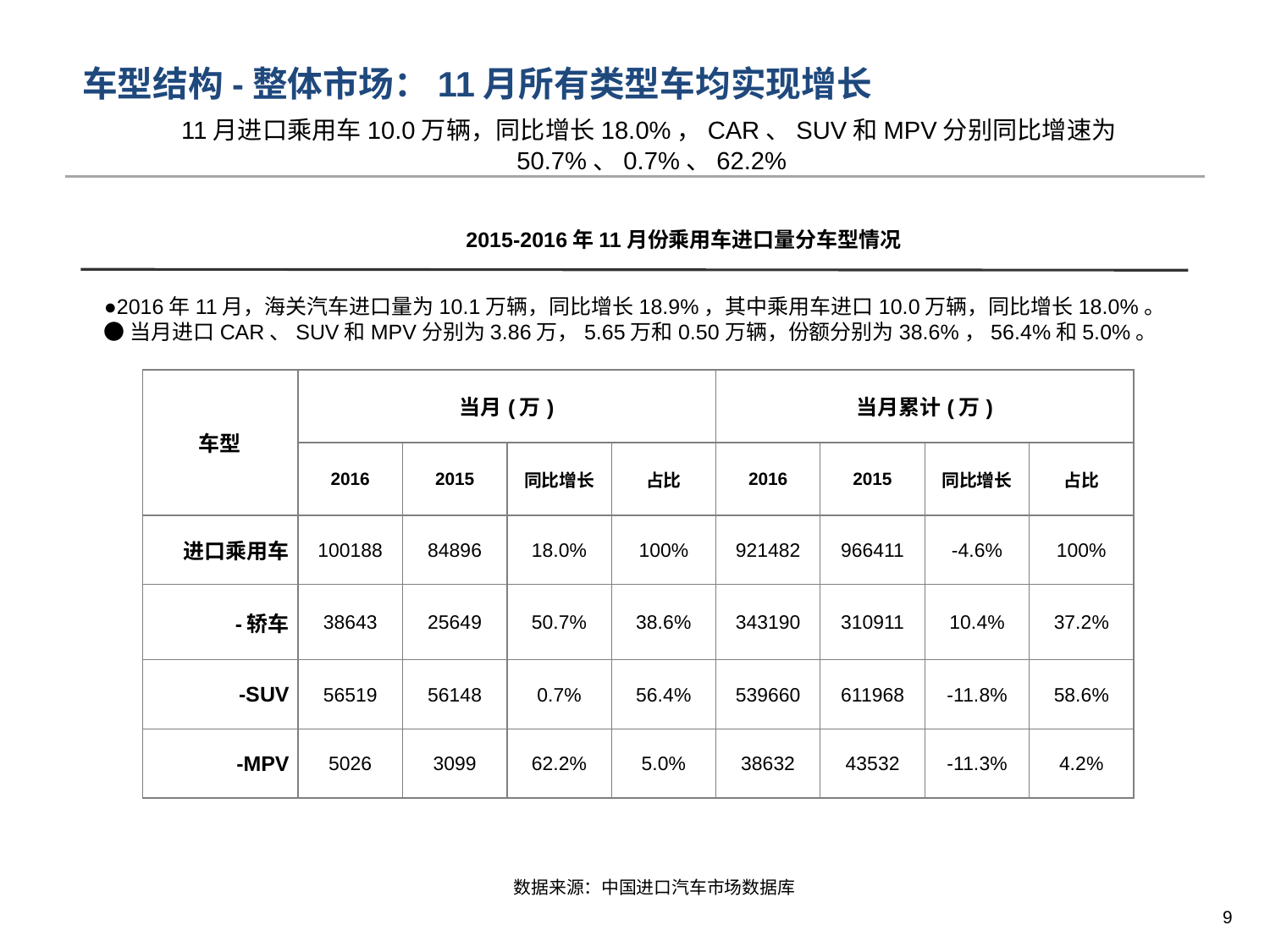

车型结构-整体市场：11月所有类型车均实现增长
# 11月进口乘用车10.0万辆，同比增长18.0%，CAR、suv和mpv分别同比增速为50.7%、0.7%、62.2%
2015-2016年11月份乘用车进口量分车型情况

●2016年11月，海关汽车进口量为10.1万辆，同比增长18.9%，其中乘用车进口10.0万辆，同比增长18.0%。
●当月进口CAR、SUV和MPV分别为3.86万，5.65万和0.50万辆，份额分别为38.6%，56.4%和5.0%。
| 车型 | 当月(万) |  |  |  | 当月累计(万) |  |  |  |
| --- | --- | --- | --- | --- | --- | --- | --- | --- |
|  | 2016 | 2015 | 同比增长 | 占比 | 2016 | 2015 | 同比增长 | 占比 |
| 进口乘用车 | 100188 | 84896 | 18.0% | 100% | 921482 | 966411 | -4.6% | 100% |
| -轿车 | 38643 | 25649 | 50.7% | 38.6% | 343190 | 310911 | 10.4% | 37.2% |
| -SUV | 56519 | 56148 | 0.7% | 56.4% | 539660 | 611968 | -11.8% | 58.6% |
| -MPV | 5026 | 3099 | 62.2% | 5.0% | 38632 | 43532 | -11.3% | 4.2% |
数据来源：中国进口汽车市场数据库